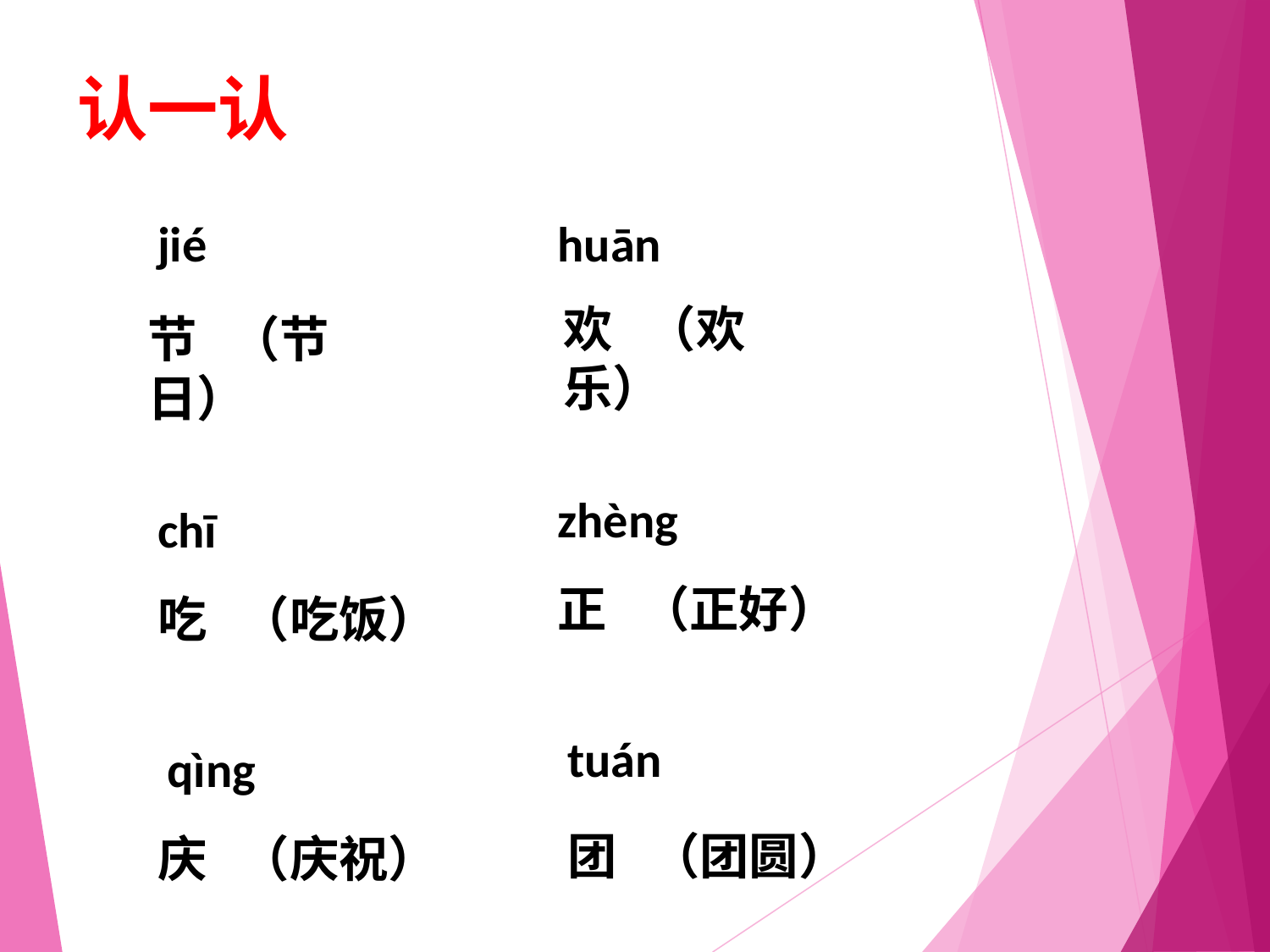

认一认
jié
huān
欢   （欢乐）
节   （节日）
zhèng
chī
正   （正好）
吃   （吃饭）
tuán
qìng
团   （团圆）
庆   （庆祝）